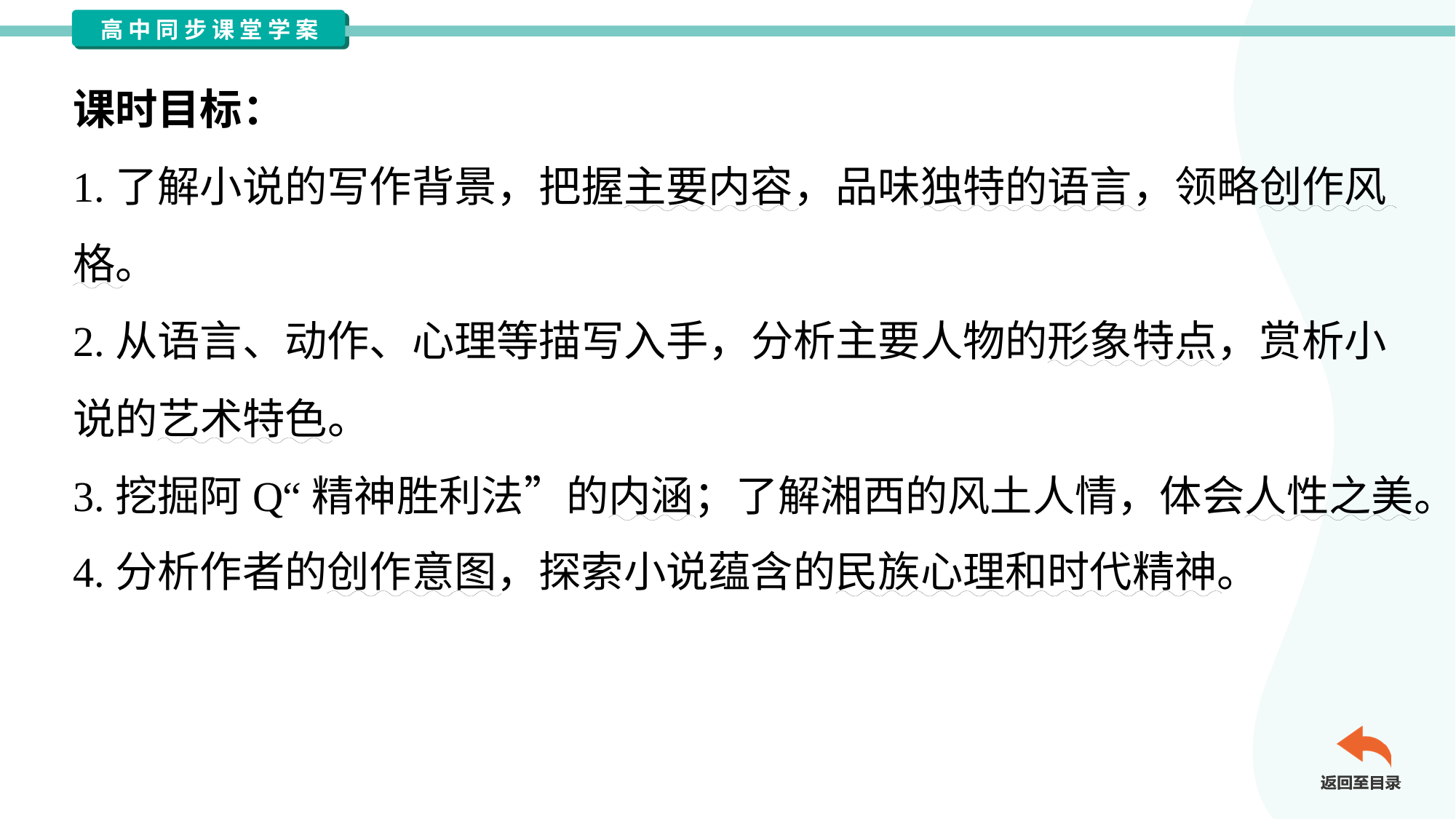

课时目标：
1.了解小说的写作背景，把握主要内容，品味独特的语言，领略创作风
格。
2.从语言、动作、心理等描写入手，分析主要人物的形象特点，赏析小
说的艺术特色。
3.挖掘阿Q“精神胜利法”的内涵；了解湘西的风土人情，体会人性之美。
4.分析作者的创作意图，探索小说蕴含的民族心理和时代精神。